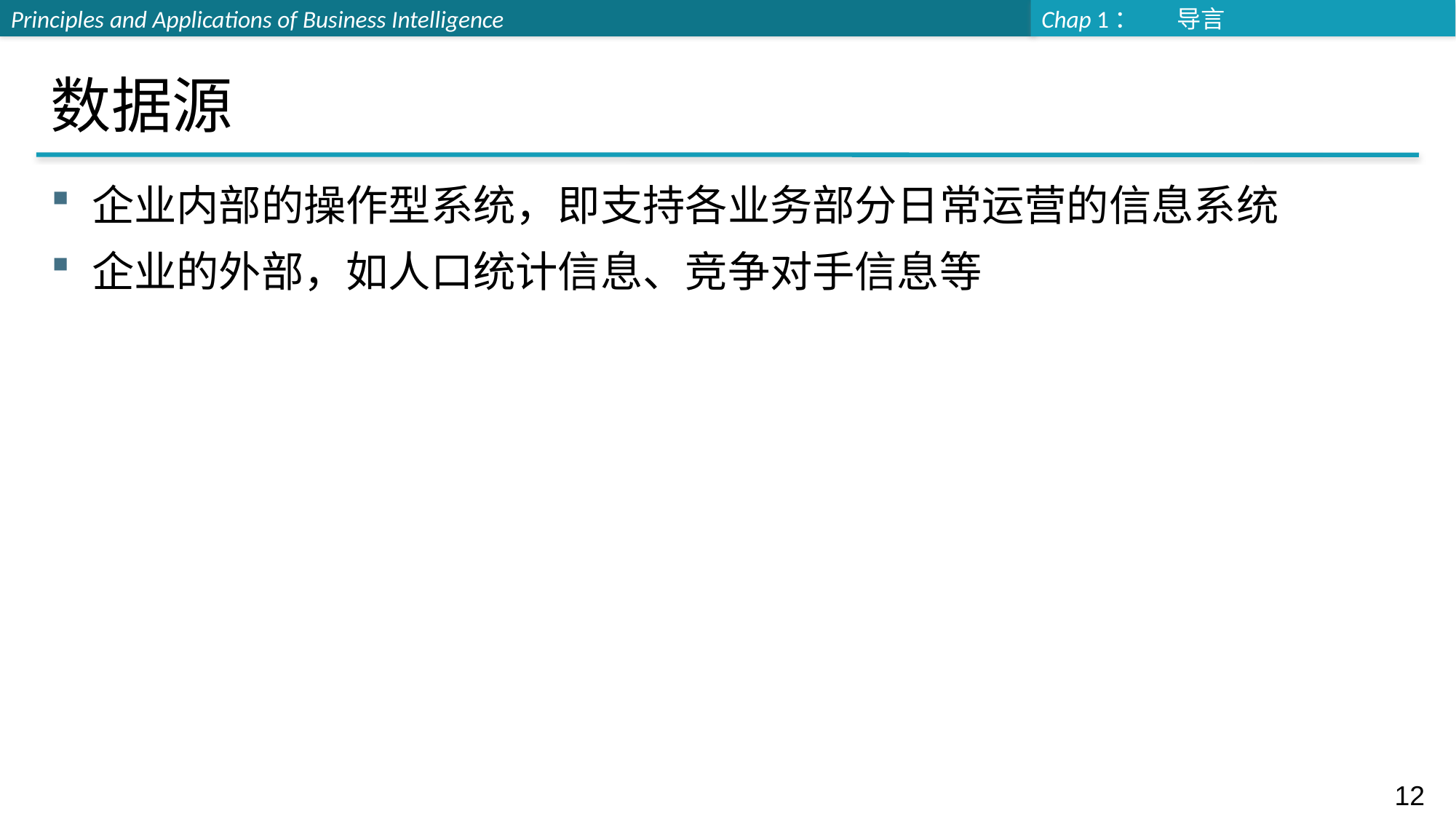

# 数据源
企业内部的操作型系统，即支持各业务部分日常运营的信息系统
企业的外部，如人口统计信息、竞争对手信息等